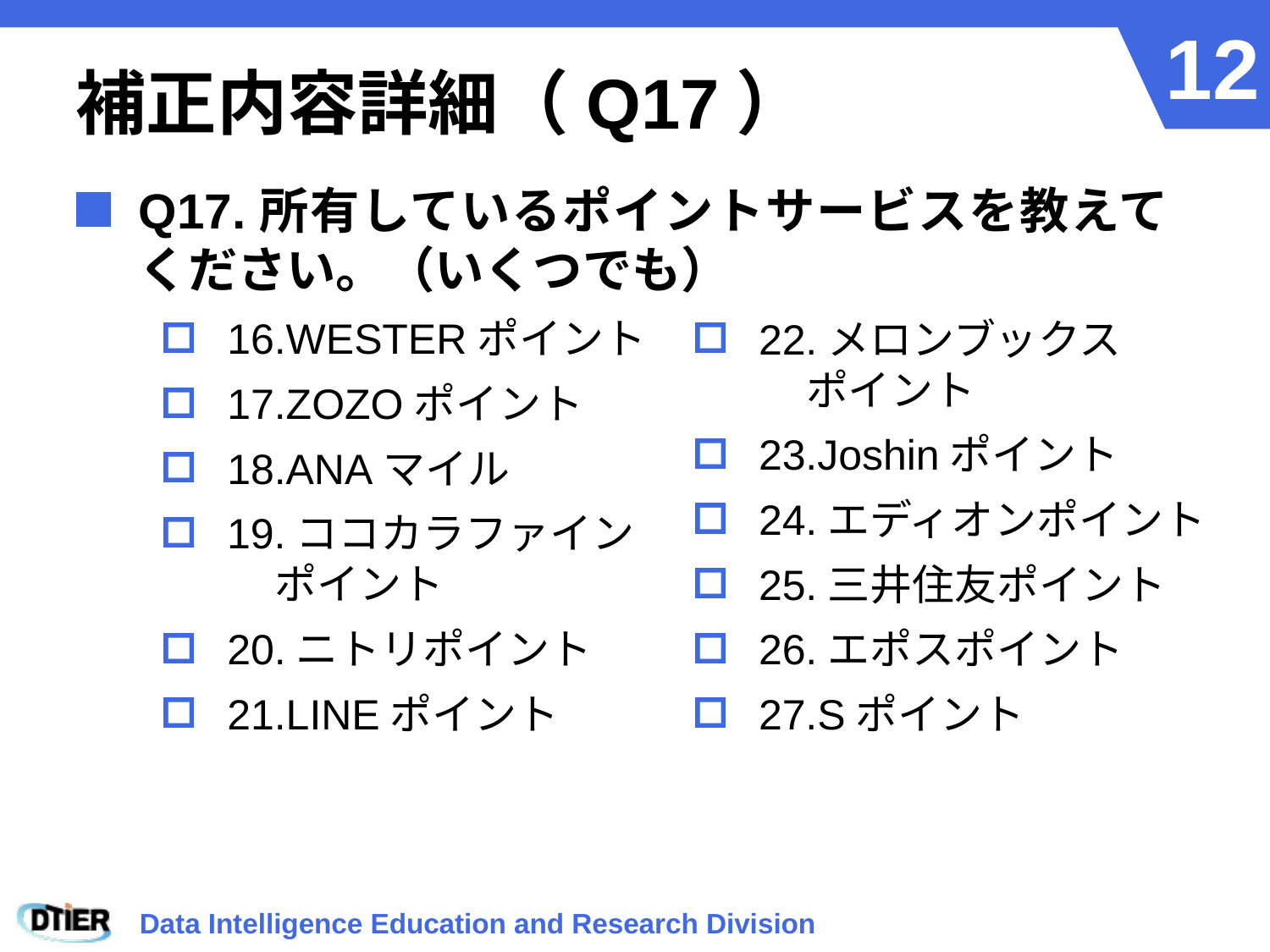

# 補正内容詳細（Q17）
Q17.所有しているポイントサービスを教えて
ください。（いくつでも）
16.WESTERポイント
17.ZOZOポイント
18.ANAマイル
19.ココカラファイン
     ポイント
20.ニトリポイント
21.LINEポイント
22.メロンブックス
     ポイント
23.Joshinポイント
24.エディオンポイント
25.三井住友ポイント
26.エポスポイント
27.Sポイント